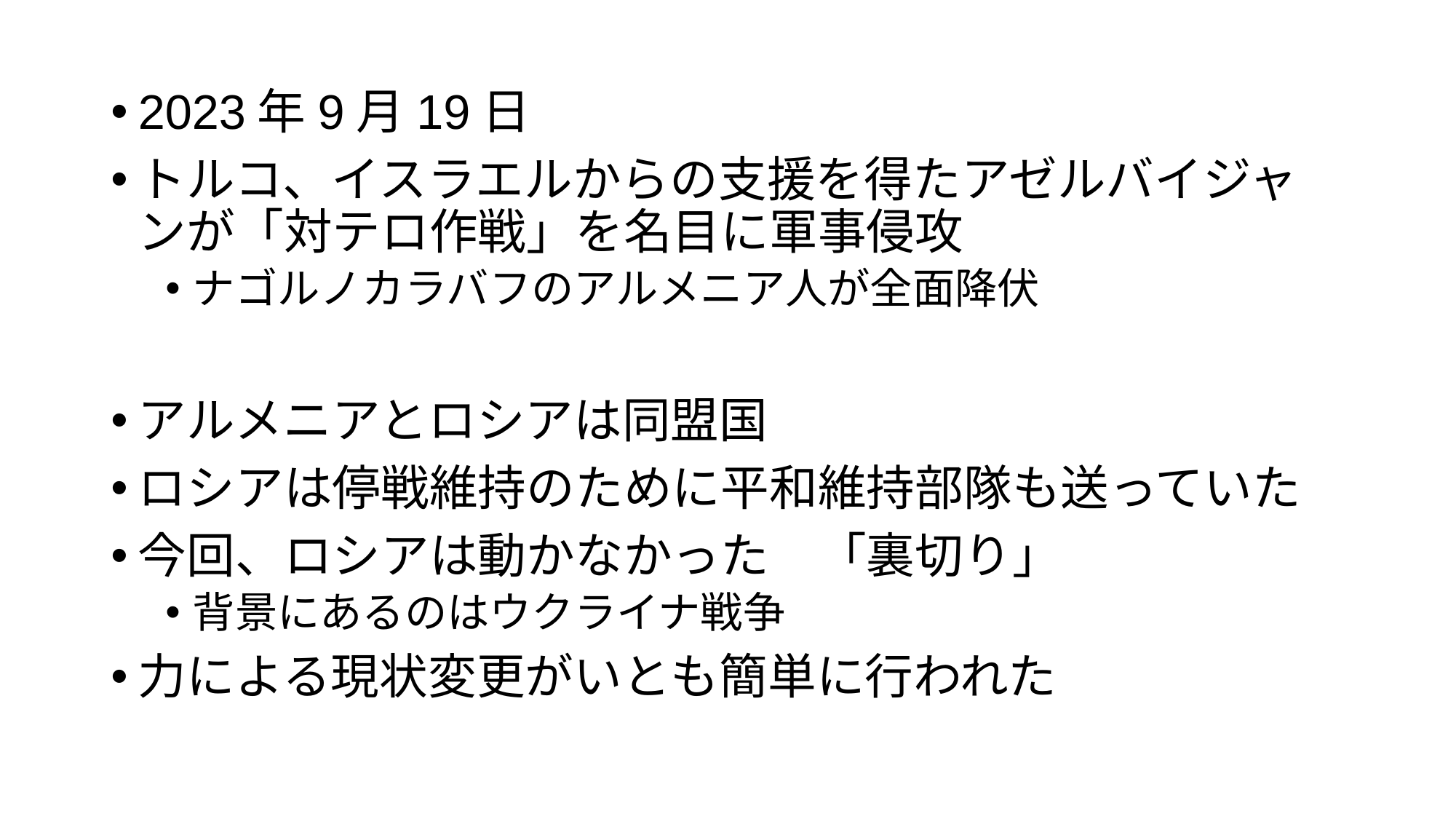

2023年9月19日
トルコ、イスラエルからの支援を得たアゼルバイジャンが「対テロ作戦」を名目に軍事侵攻
ナゴルノカラバフのアルメニア人が全面降伏

アルメニアとロシアは同盟国
ロシアは停戦維持のために平和維持部隊も送っていた
今回、ロシアは動かなかった　「裏切り」
背景にあるのはウクライナ戦争
力による現状変更がいとも簡単に行われた